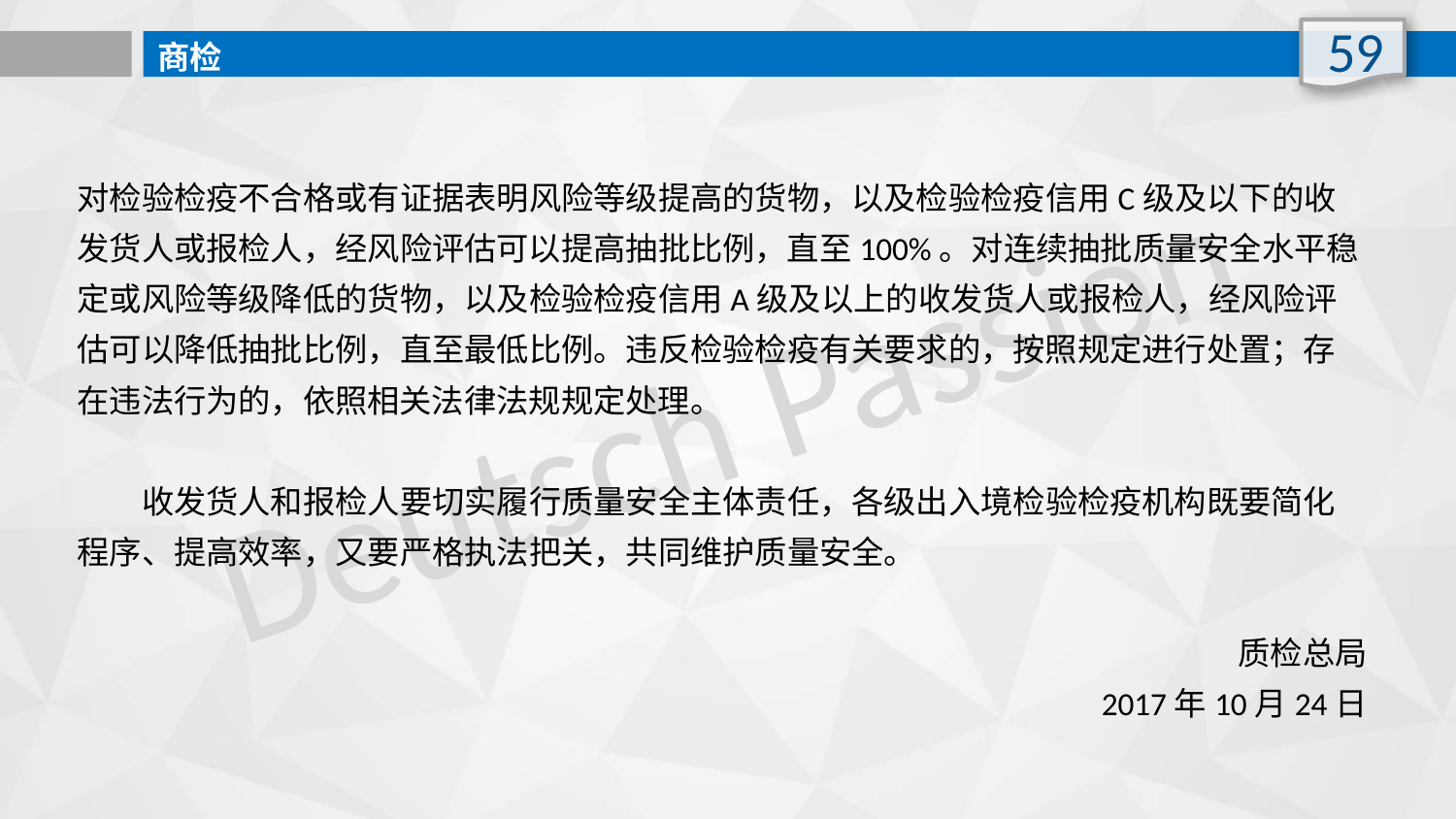

59

商检

对检验检疫不合格或有证据表明风险等级提高的货物，以及检验检疫信用C级及以下的收发货人或报检人，经风险评估可以提高抽批比例，直至100%。对连续抽批质量安全水平稳定或风险等级降低的货物，以及检验检疫信用A级及以上的收发货人或报检人，经风险评估可以降低抽批比例，直至最低比例。违反检验检疫有关要求的，按照规定进行处置；存在违法行为的，依照相关法律法规规定处理。

　　收发货人和报检人要切实履行质量安全主体责任，各级出入境检验检疫机构既要简化程序、提高效率，又要严格执法把关，共同维护质量安全。

　　质检总局
　　2017年10月24日
Deutsch Passion